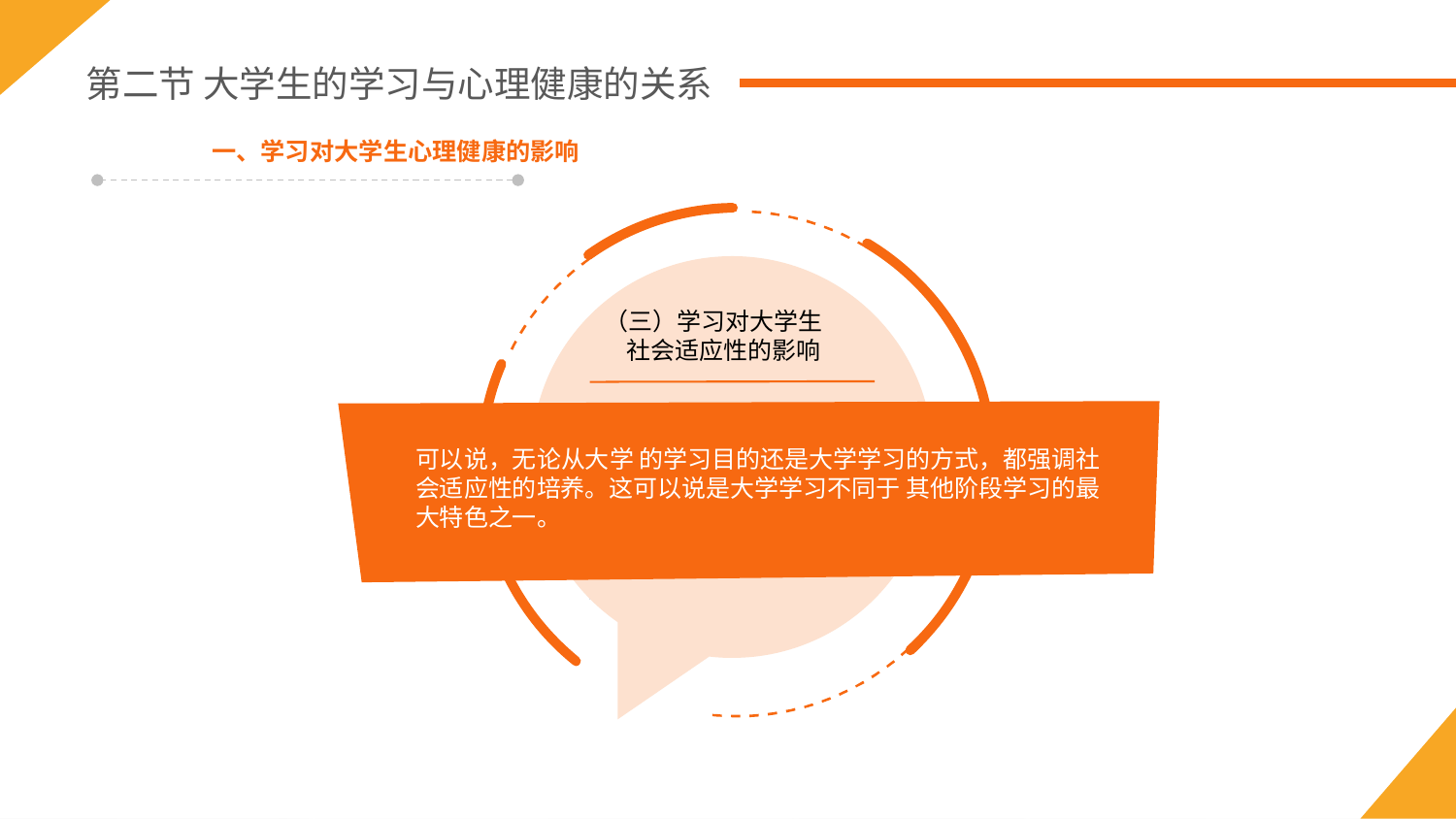

第二节 大学生的学习与心理健康的关系
一、学习对大学生心理健康的影响

（三）学习对大学生
   社会适应性的影响

可以说，无论从大学 的学习目的还是大学学习的方式，都强调社会适应性的培养。这可以说是大学学习不同于 其他阶段学习的最大特色之一。